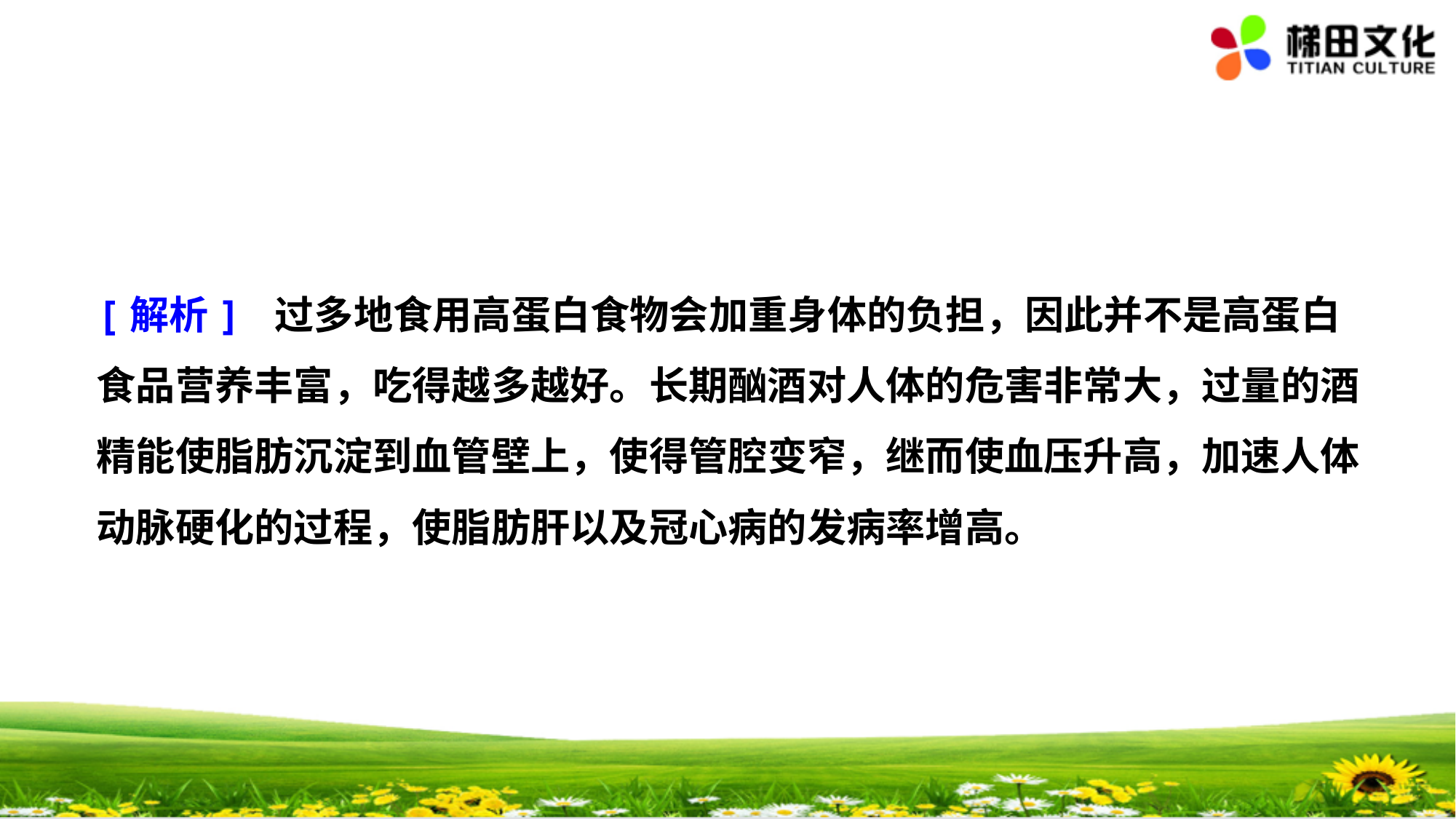

[解析] 过多地食用高蛋白食物会加重身体的负担，因此并不是高蛋白食品营养丰富，吃得越多越好。长期酗酒对人体的危害非常大，过量的酒精能使脂肪沉淀到血管壁上，使得管腔变窄，继而使血压升高，加速人体动脉硬化的过程，使脂肪肝以及冠心病的发病率增高。